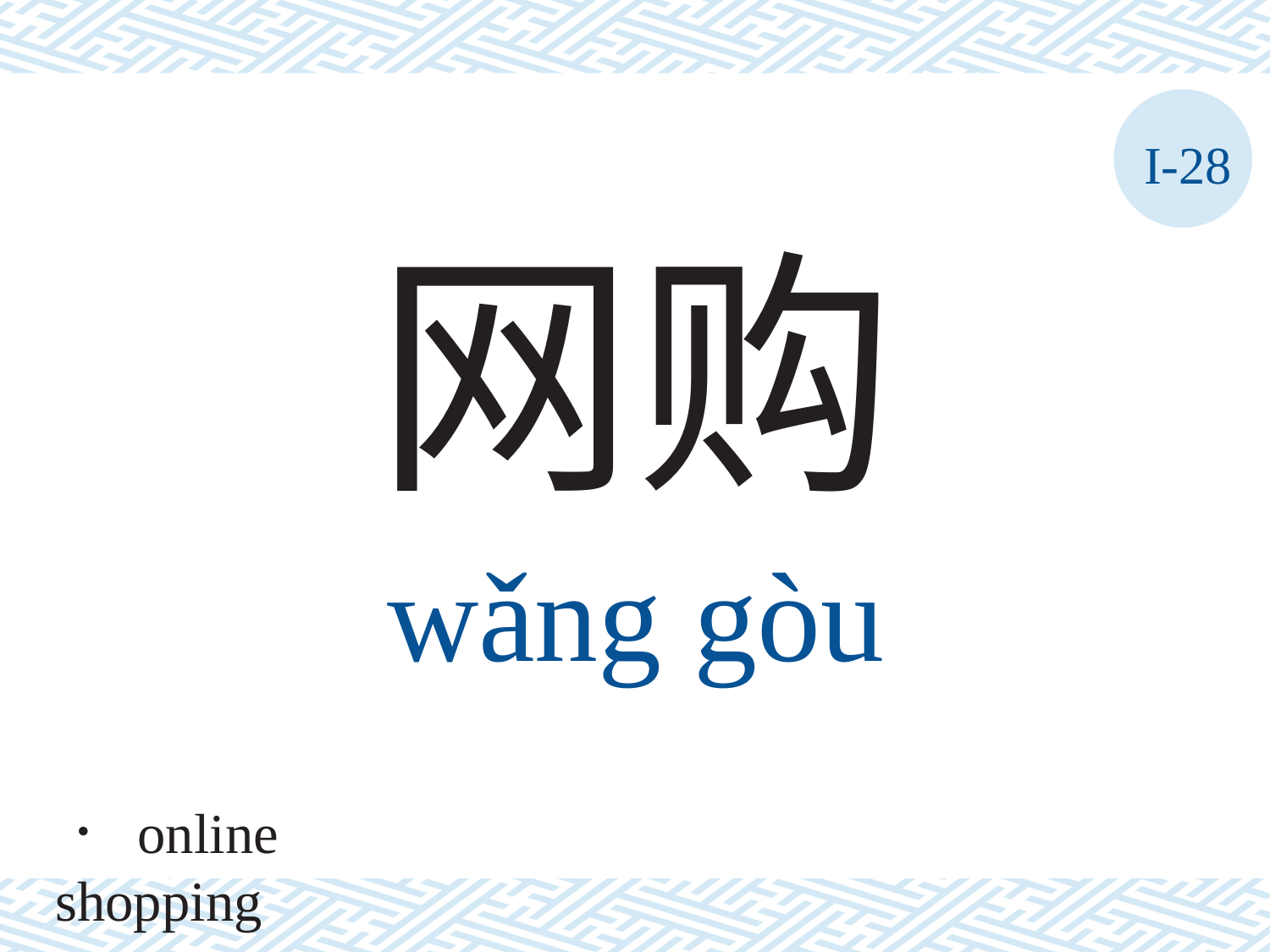

I-28
网购
wǎng	gòu
． online shopping